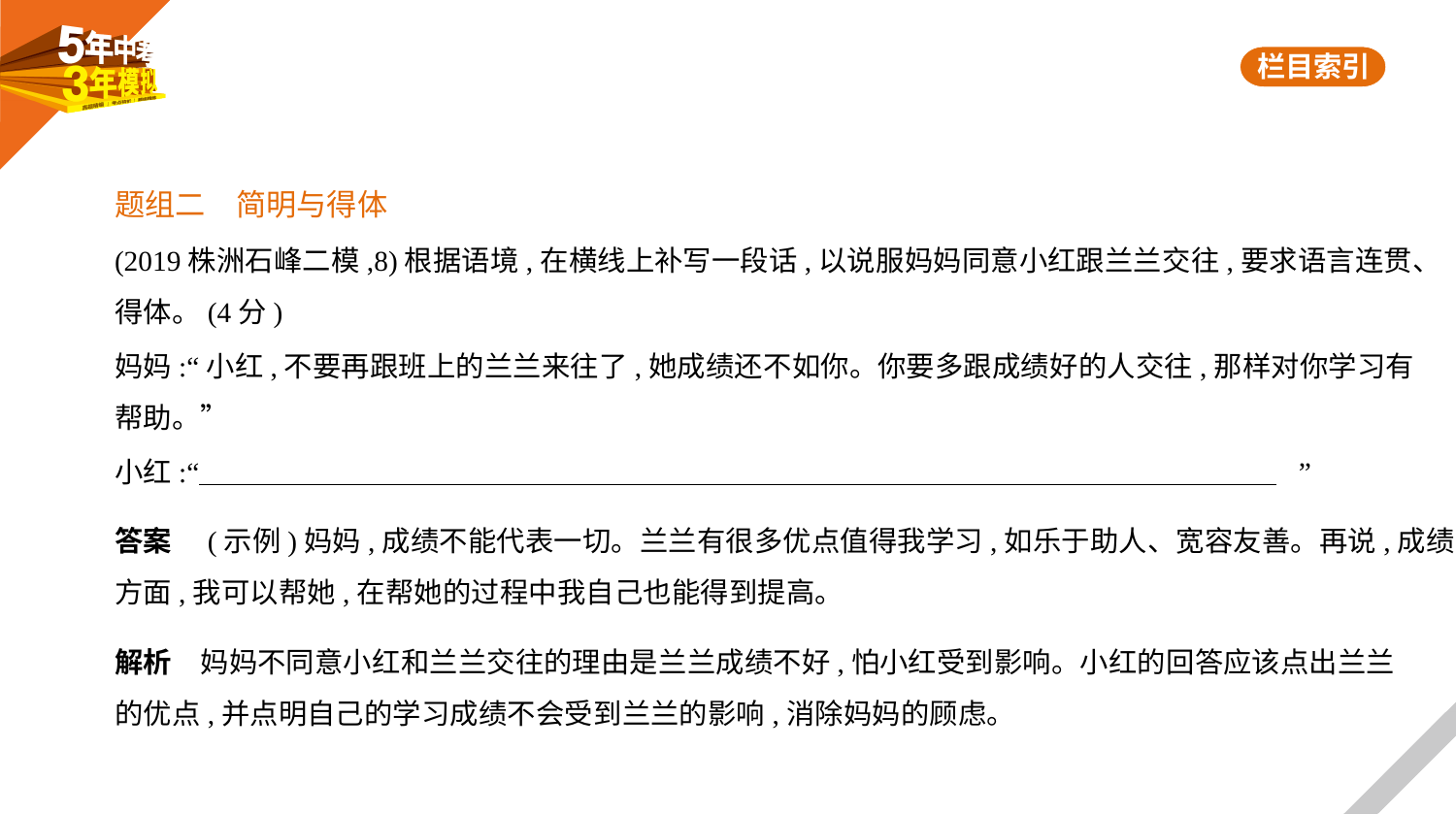

题组二　简明与得体
(2019株洲石峰二模,8)根据语境,在横线上补写一段话,以说服妈妈同意小红跟兰兰交往,要求语言连贯、
得体。(4分)
妈妈:“小红,不要再跟班上的兰兰来往了,她成绩还不如你。你要多跟成绩好的人交往,那样对你学习有
帮助。”
小红:“                                                                                                                                                       ”

答案　(示例)妈妈,成绩不能代表一切。兰兰有很多优点值得我学习,如乐于助人、宽容友善。再说,成绩
方面,我可以帮她,在帮她的过程中我自己也能得到提高。
解析　妈妈不同意小红和兰兰交往的理由是兰兰成绩不好,怕小红受到影响。小红的回答应该点出兰兰
的优点,并点明自己的学习成绩不会受到兰兰的影响,消除妈妈的顾虑。